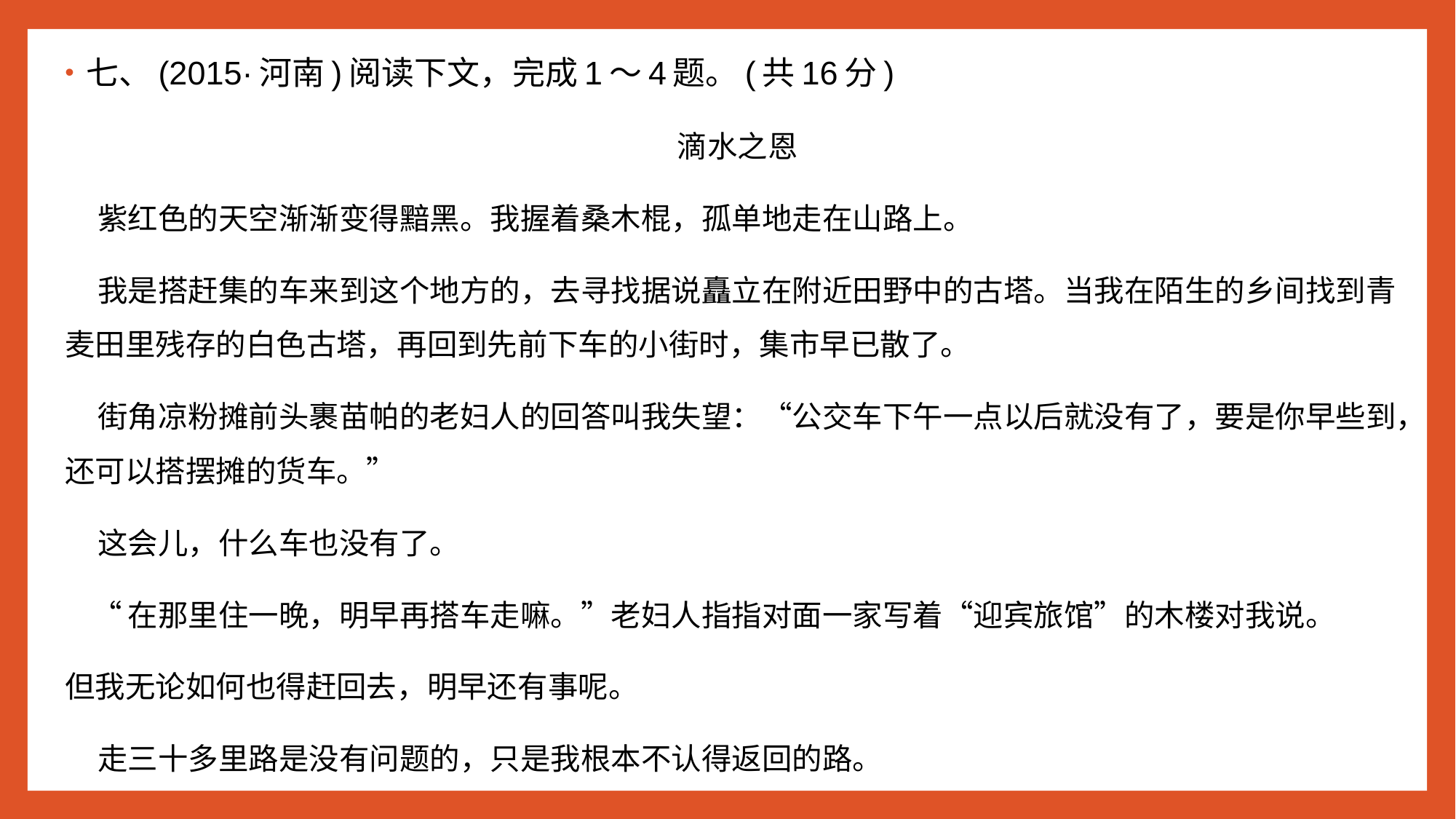

七、(2015·河南)阅读下文，完成1～4题。(共16分)
滴水之恩
    紫红色的天空渐渐变得黯黑。我握着桑木棍，孤单地走在山路上。
    我是搭赶集的车来到这个地方的，去寻找据说矗立在附近田野中的古塔。当我在陌生的乡间找到青麦田里残存的白色古塔，再回到先前下车的小街时，集市早已散了。
    街角凉粉摊前头裹苗帕的老妇人的回答叫我失望：“公交车下午一点以后就没有了，要是你早些到，还可以搭摆摊的货车。”
    这会儿，什么车也没有了。
    “在那里住一晚，明早再搭车走嘛。”老妇人指指对面一家写着“迎宾旅馆”的木楼对我说。
但我无论如何也得赶回去，明早还有事呢。
    走三十多里路是没有问题的，只是我根本不认得返回的路。